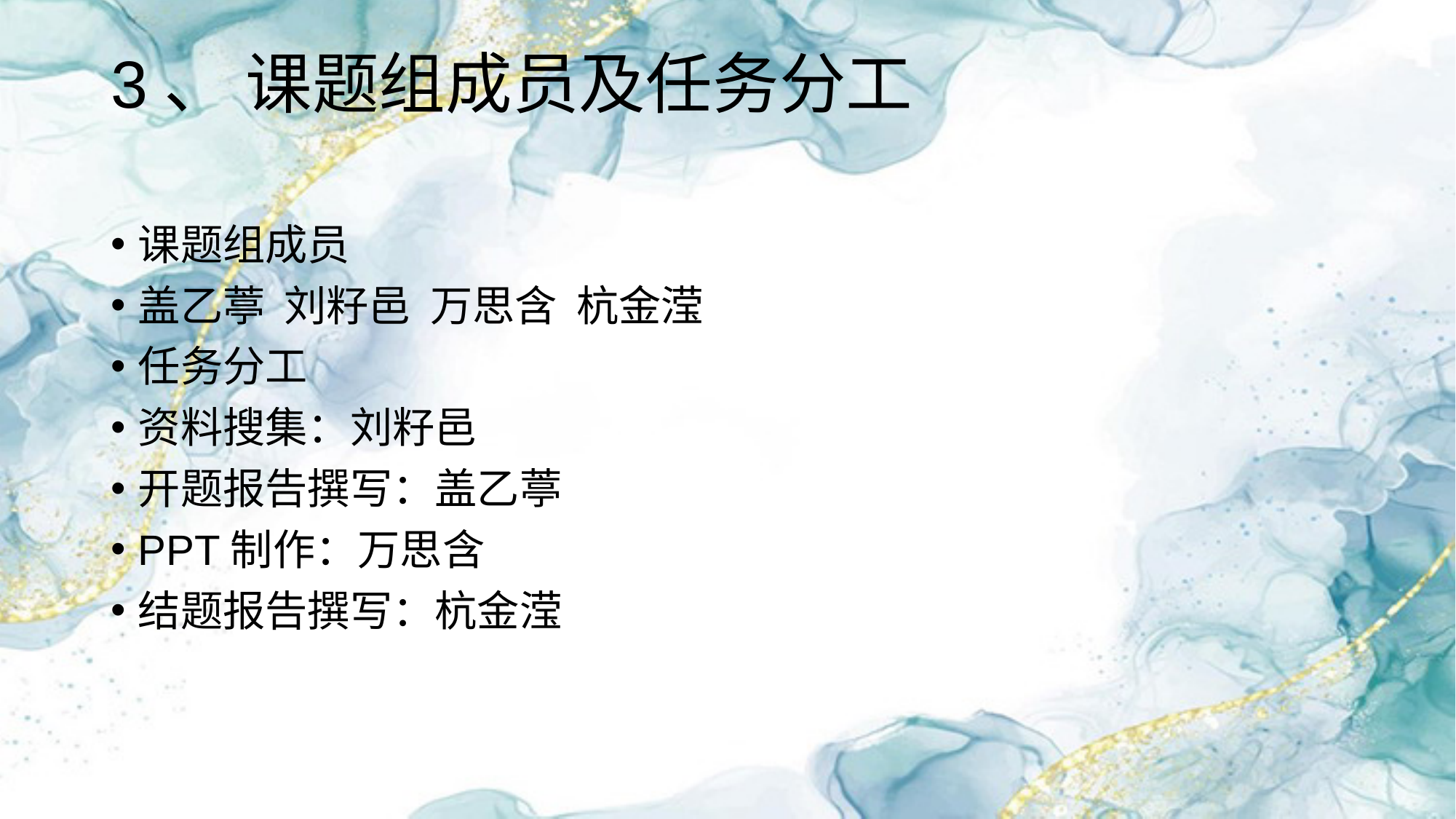

# 3、 课题组成员及任务分工

课题组成员
盖乙葶  刘籽邑  万思含  杭金滢
任务分工
资料搜集：刘籽邑
开题报告撰写：盖乙葶
PPT制作：万思含
结题报告撰写：杭金滢